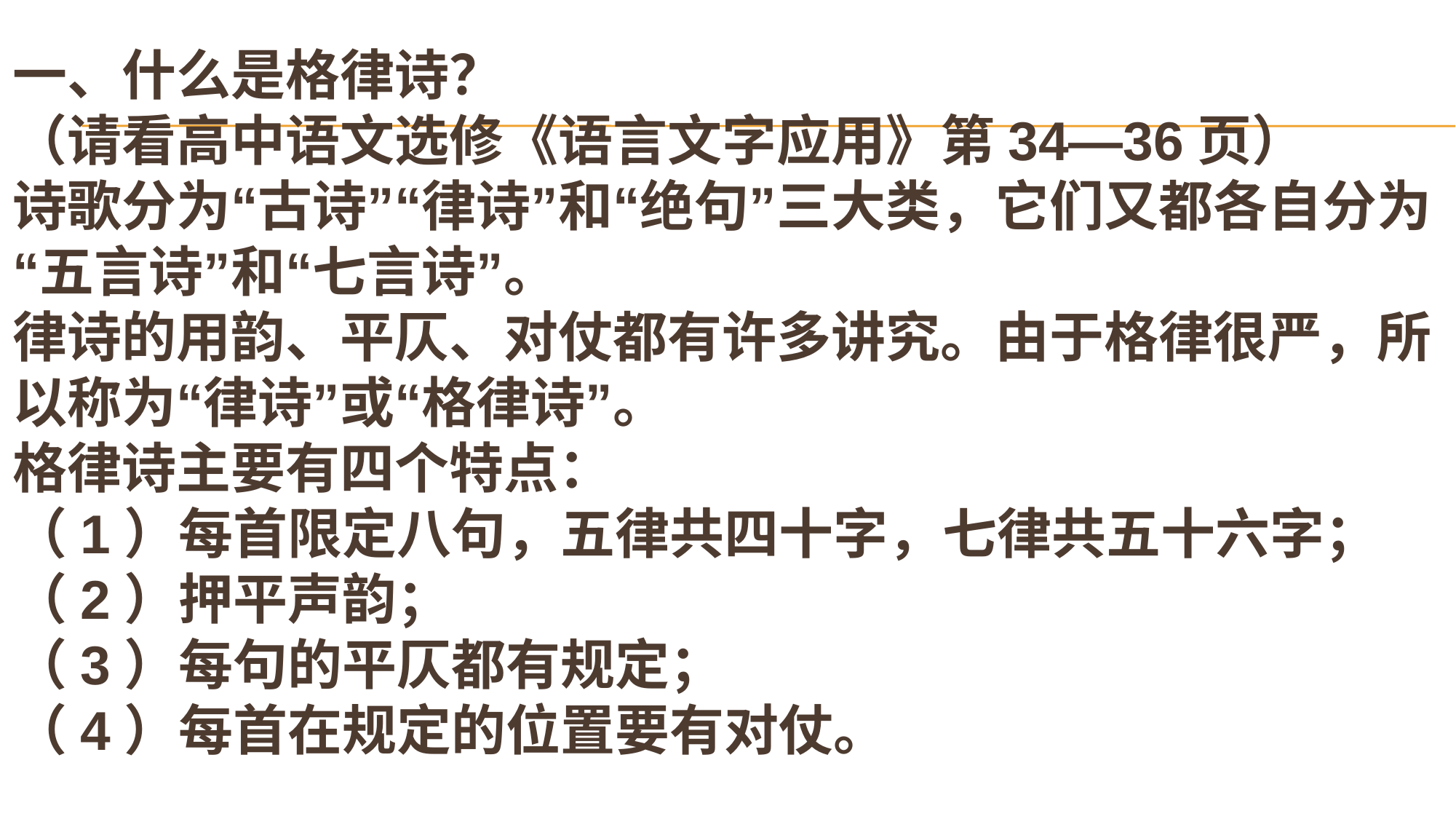

# 一、什么是格律诗？ （请看高中语文选修《语言文字应用》第34—36页） 诗歌分为“古诗”“律诗”和“绝句”三大类，它们又都各自分为“五言诗”和“七言诗”。 律诗的用韵、平仄、对仗都有许多讲究。由于格律很严，所以称为“律诗”或“格律诗”。 格律诗主要有四个特点： （1）每首限定八句，五律共四十字，七律共五十六字； （2）押平声韵； （3）每句的平仄都有规定； （4）每首在规定的位置要有对仗。